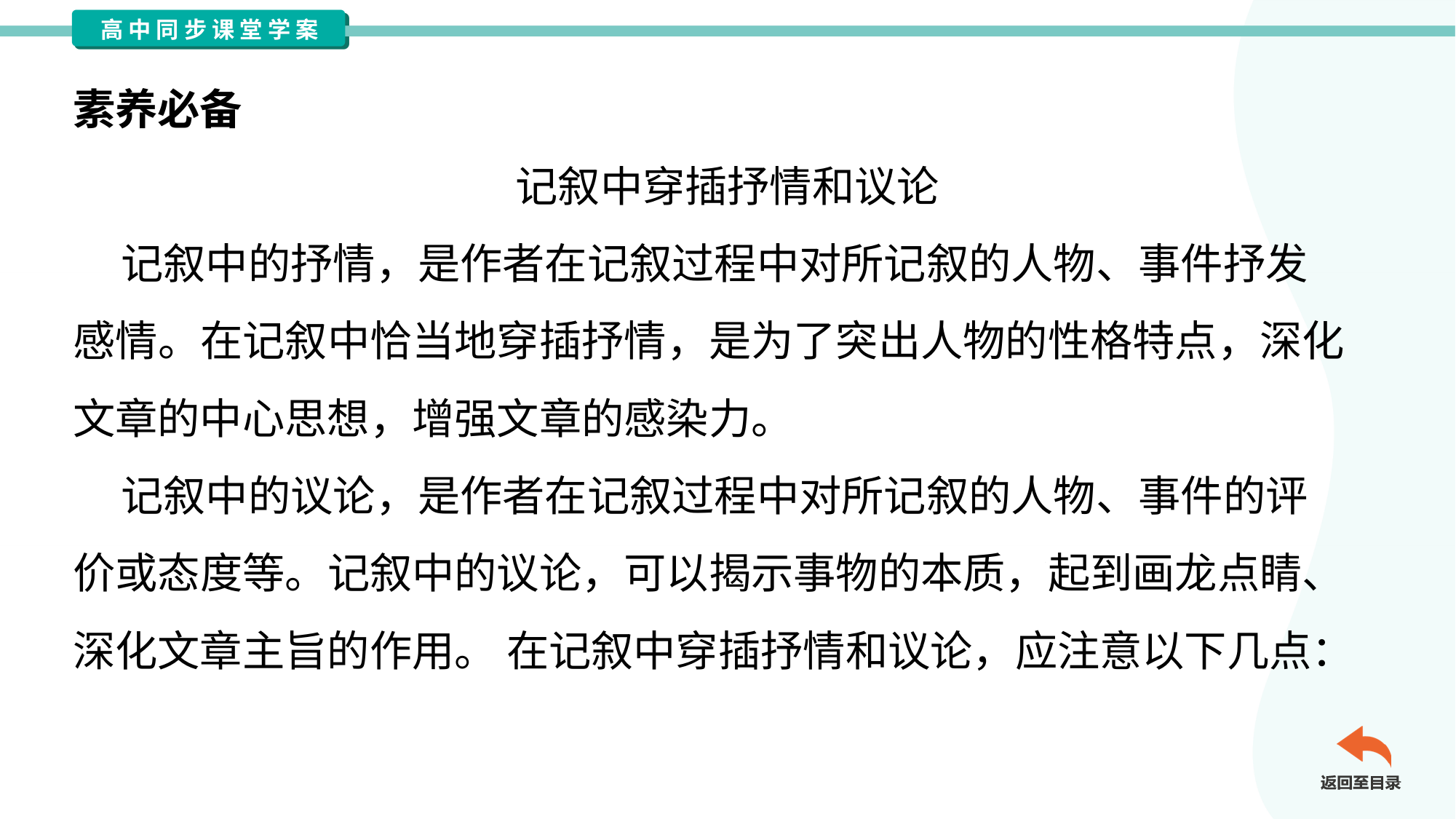

素养必备
记叙中穿插抒情和议论
    记叙中的抒情，是作者在记叙过程中对所记叙的人物、事件抒发
感情。在记叙中恰当地穿插抒情，是为了突出人物的性格特点，深化
文章的中心思想，增强文章的感染力。
    记叙中的议论，是作者在记叙过程中对所记叙的人物、事件的评
价或态度等。记叙中的议论，可以揭示事物的本质，起到画龙点睛、
深化文章主旨的作用。 在记叙中穿插抒情和议论，应注意以下几点：